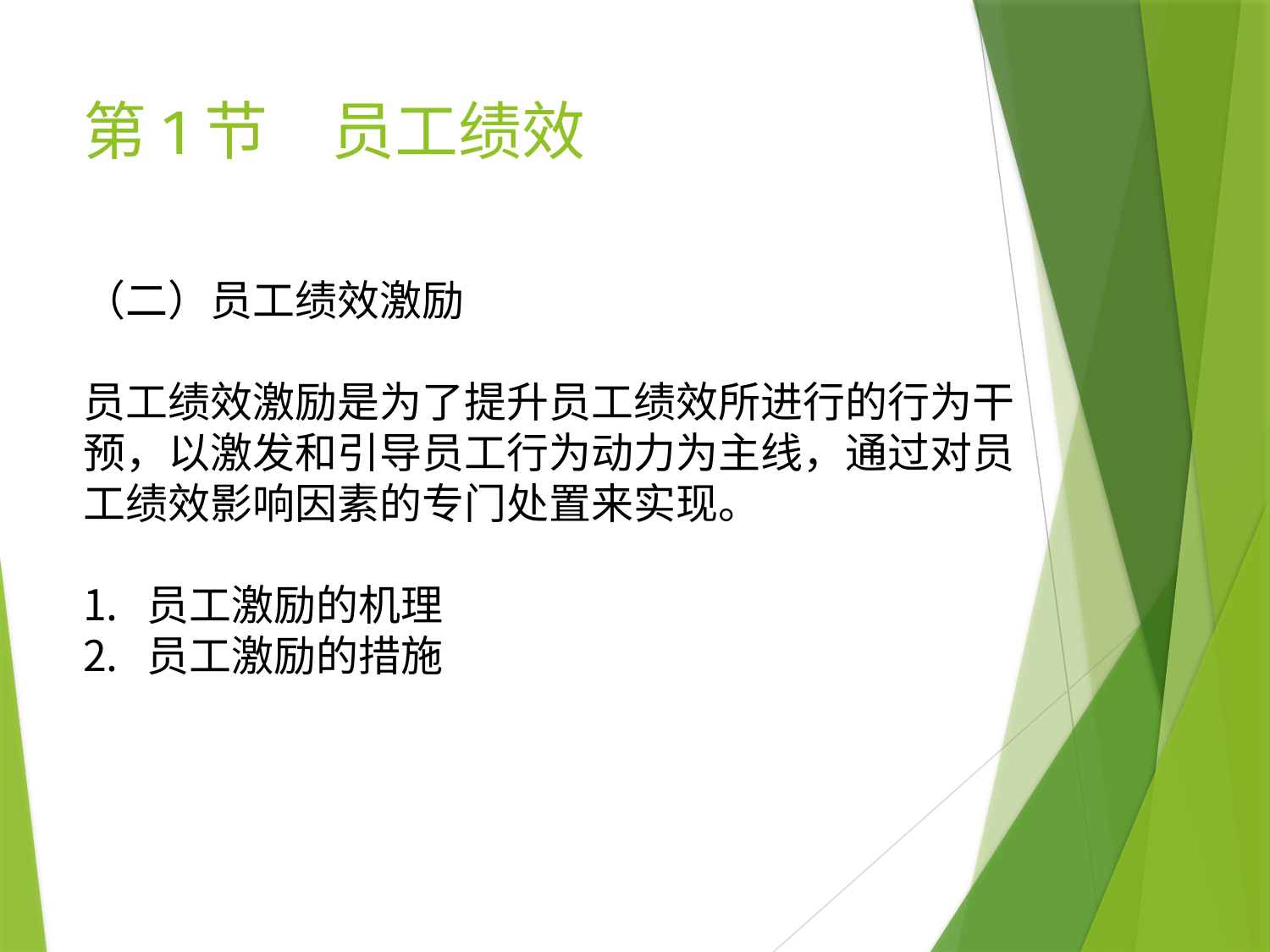

# 第1节　员工绩效
（二）员工绩效激励

员工绩效激励是为了提升员工绩效所进行的行为干预，以激发和引导员工行为动力为主线，通过对员工绩效影响因素的专门处置来实现。

员工激励的机理
员工激励的措施